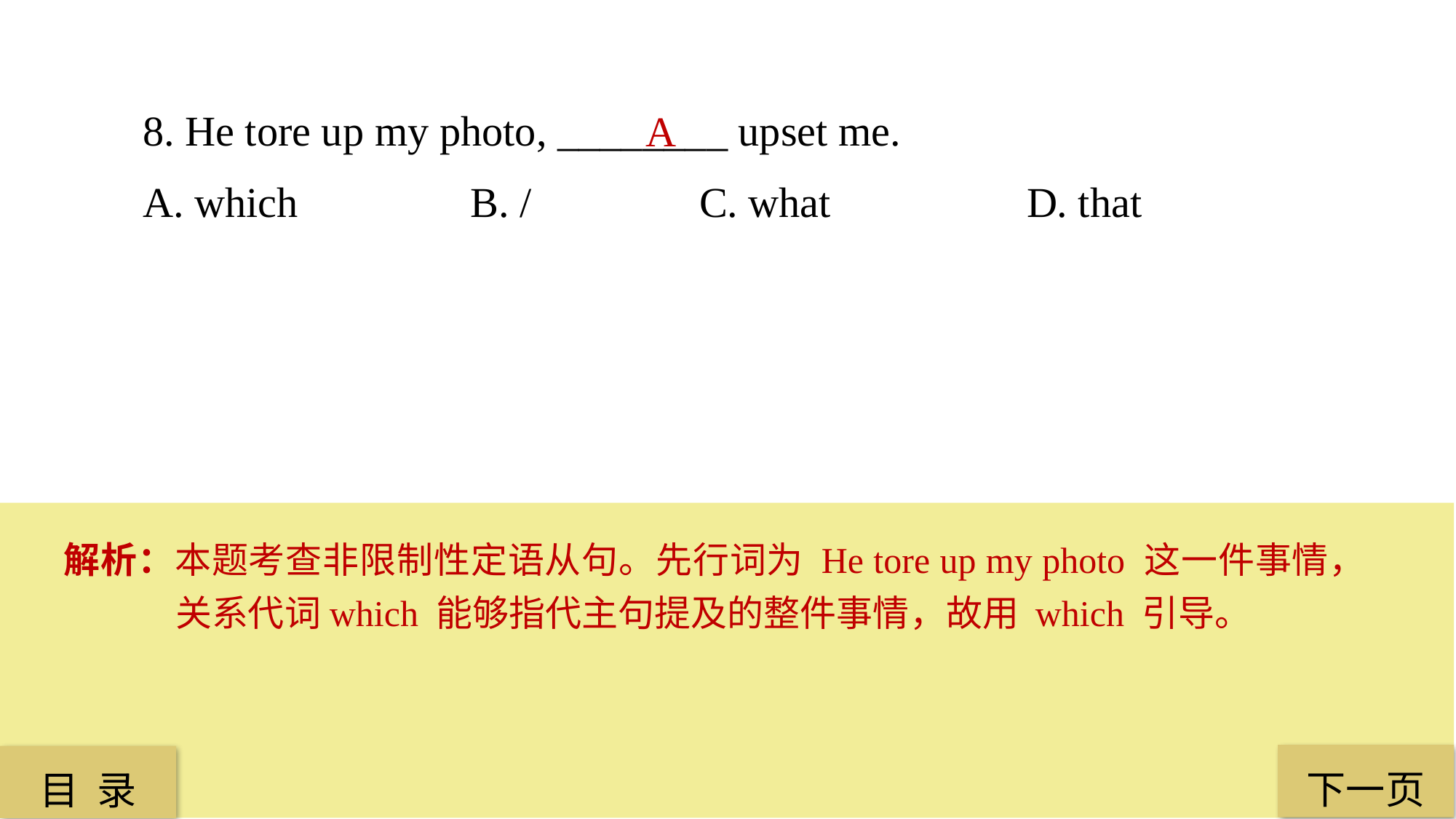

8. He tore up my photo, ________ upset me.
A. which 		B. /		 C. what		 D. that
A
解析：本题考查非限制性定语从句。先行词为 He tore up my photo 这一件事情，关系代词which 能够指代主句提及的整件事情，故用 which 引导。